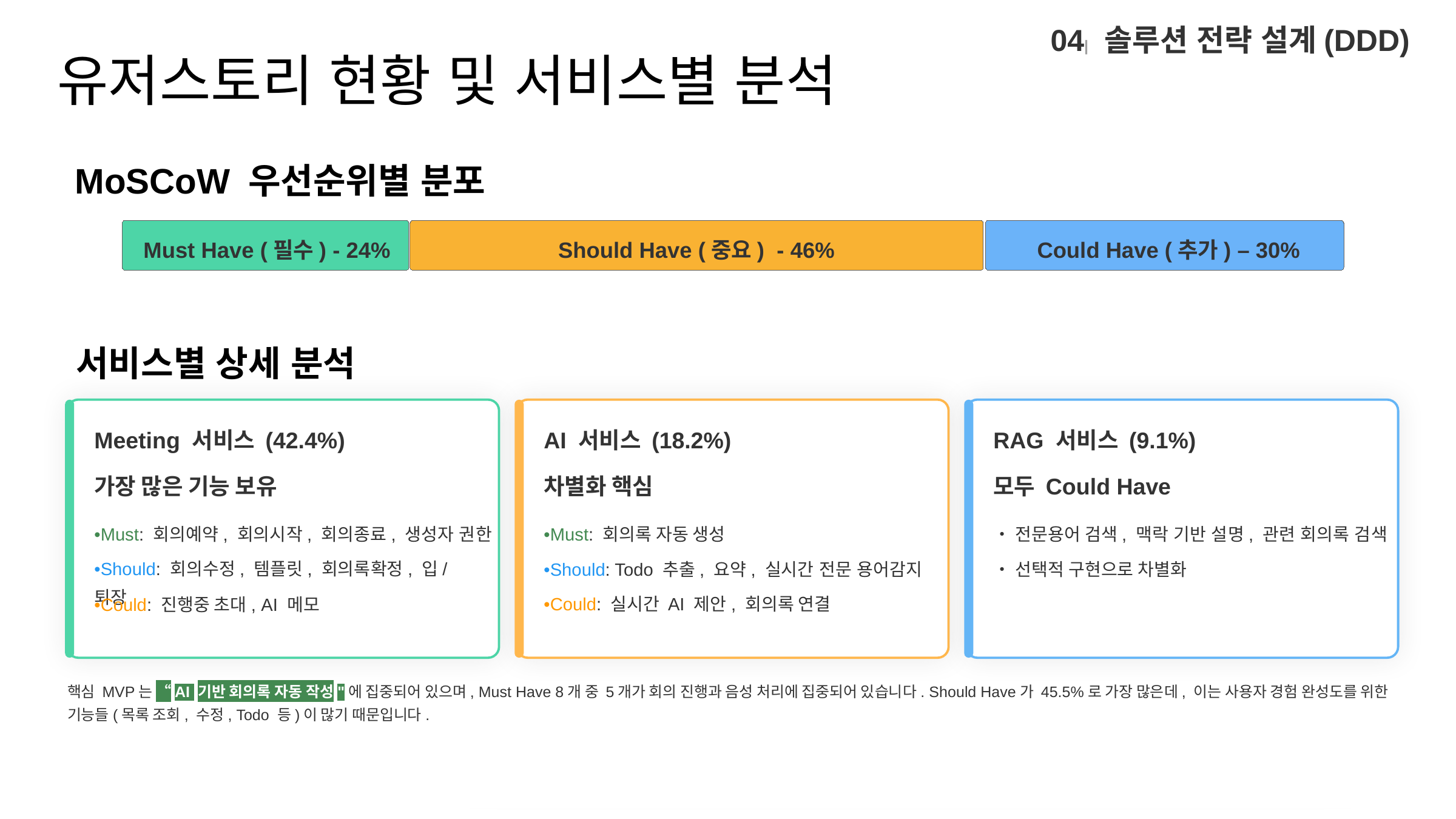

04| 솔루션 전략 설계(DDD)
# 유저스토리 현황 및 서비스별 분석
MoSCoW 우선순위별 분포

Must Have (필수) - 24%
Should Have (중요)  - 46%
Could Have (추가) – 30%
서비스별 상세 분석

Meeting 서비스 (42.4%)
AI 서비스 (18.2%)
RAG 서비스 (9.1%)
가장 많은 기능 보유
차별화 핵심
모두 Could Have
•Must: 회의예약, 회의시작, 회의종료, 생성자 권한
•Must: 회의록 자동 생성
•전문용어 검색, 맥락 기반 설명, 관련 회의록 검색
•Should: 회의수정, 템플릿, 회의록확정, 입/퇴장
•Should: Todo 추출, 요약, 실시간 전문 용어감지
•선택적 구현으로 차별화
•Could: 실시간 AI 제안, 회의록 연결
•Could: 진행중 초대, AI 메모
핵심 MVP는 “AI 기반 회의록 자동 작성"에 집중되어 있으며, Must Have 8개 중 5개가 회의 진행과 음성 처리에 집중되어 있습니다. Should Have가 45.5%로 가장 많은데, 이는 사용자 경험 완성도를 위한 기능들(목록 조회, 수정, Todo 등)이 많기 때문입니다.